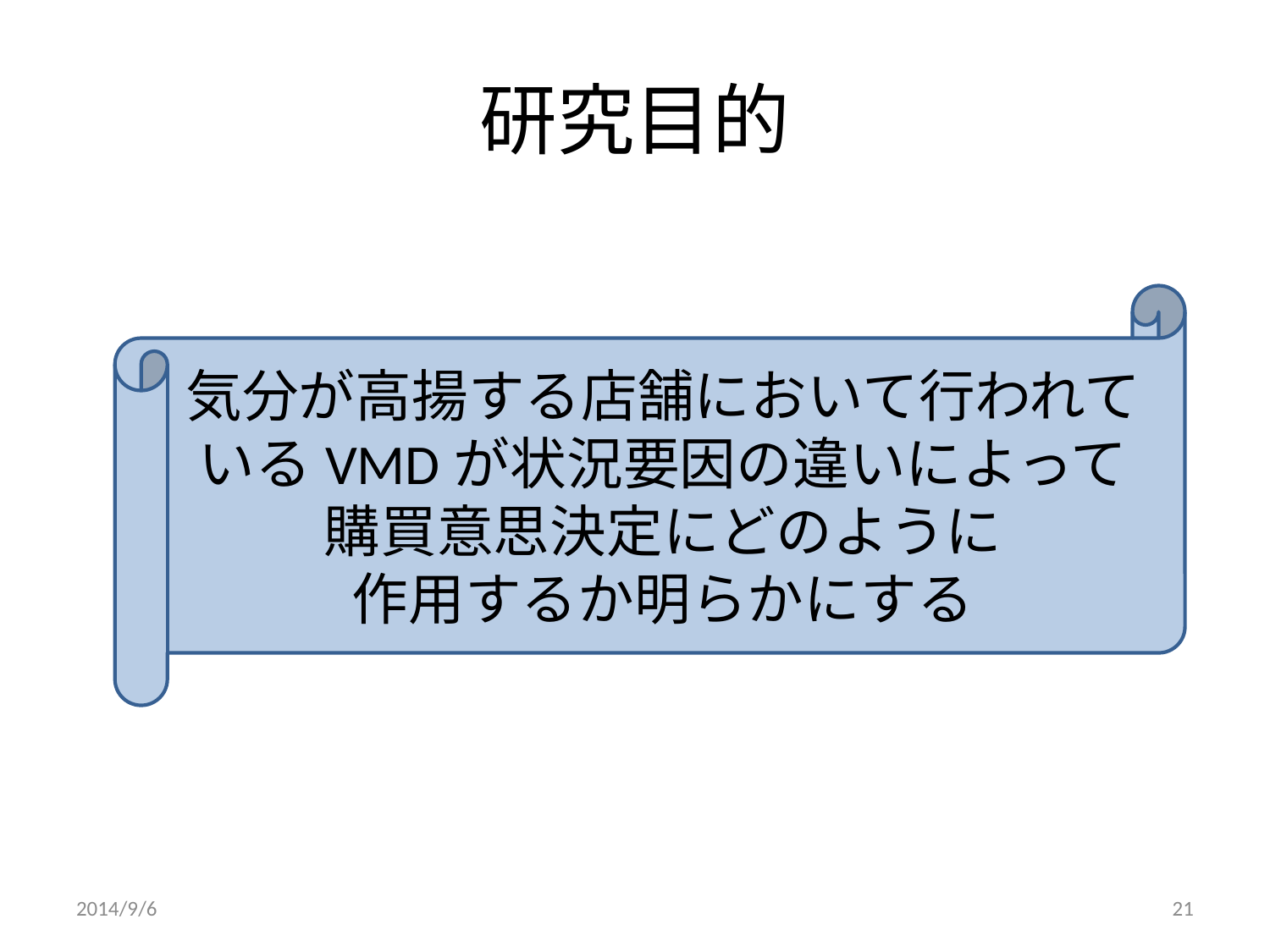

# 研究目的
気分が高揚する店舗において行われているVMDが状況要因の違いによって
購買意思決定にどのように
作用するか明らかにする
2014/9/6
21